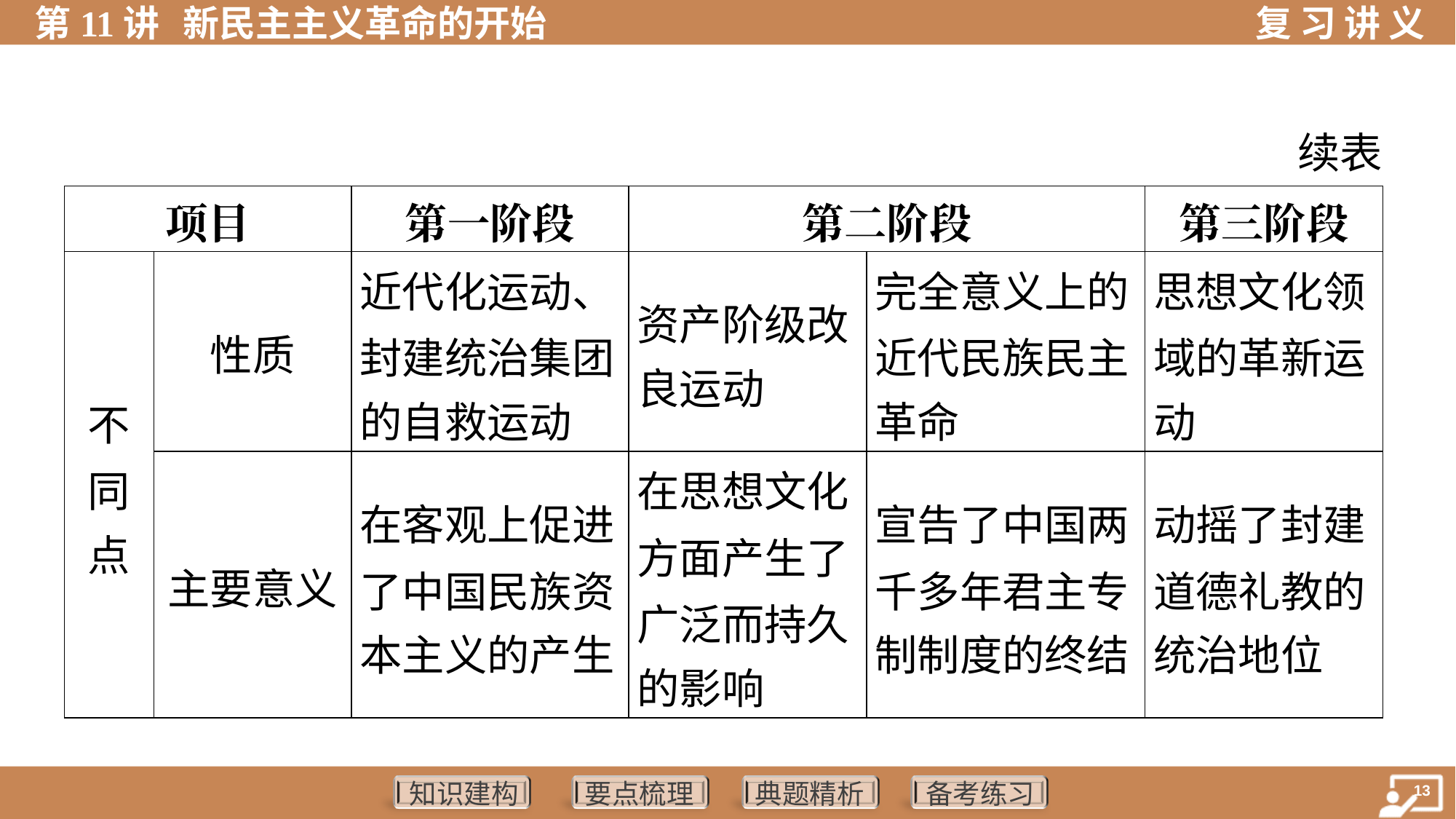

续表
| 项目 |  | 第一阶段 | 第二阶段 |  | 第三阶段 |
| --- | --- | --- | --- | --- | --- |
| 不 同 点 | 性质 | 近代化运动、 封建统治集团 的自救运动 | 资产阶级改 良运动 | 完全意义上的 近代民族民主 革命 | 思想文化领 域的革新运 动 |
|  | 主要意义 | 在客观上促进 了中国民族资 本主义的产生 | 在思想文化 方面产生了 广泛而持久 的影响 | 宣告了中国两 千多年君主专 制制度的终结 | 动摇了封建 道德礼教的 统治地位 |